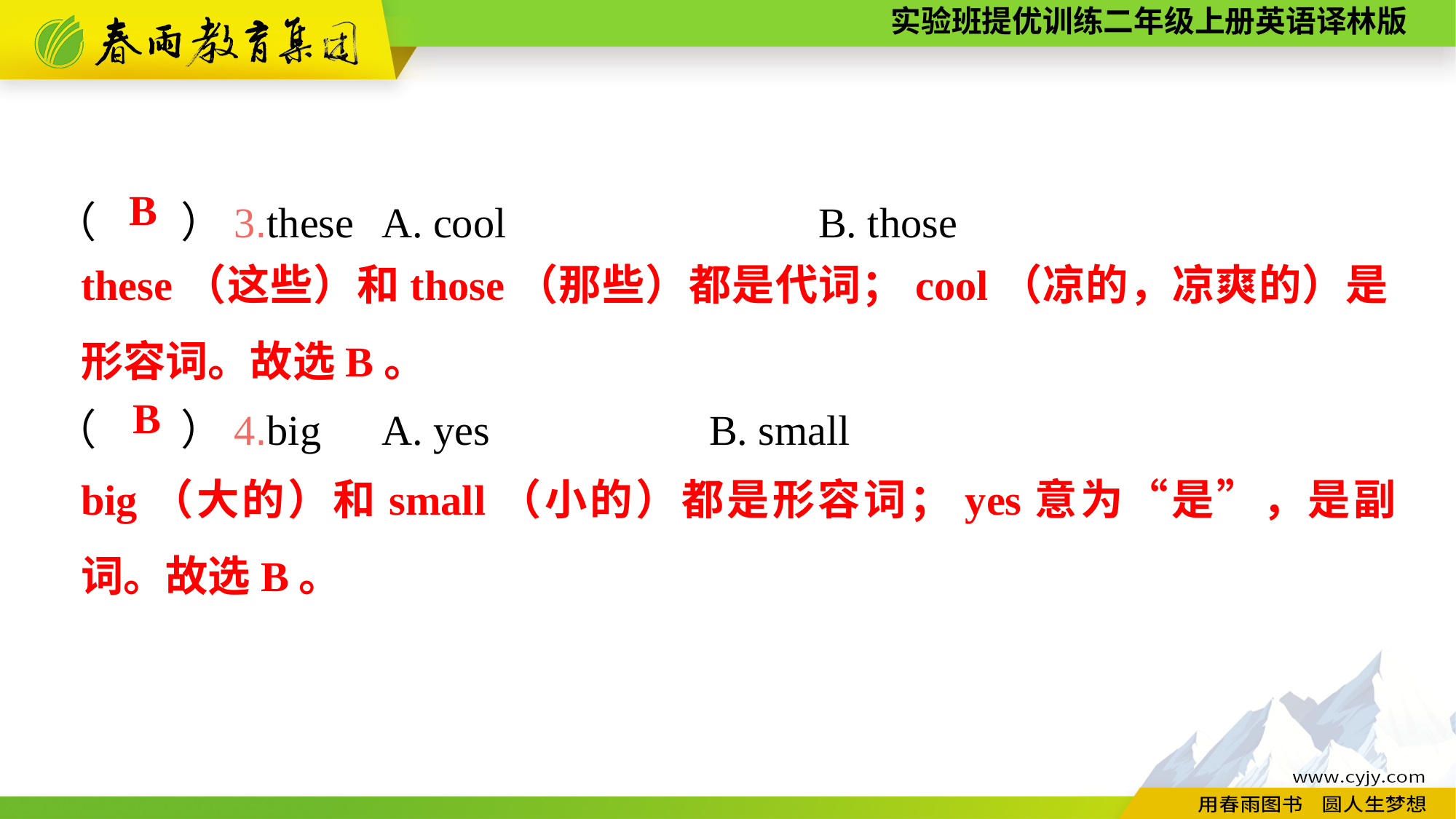

（　　）3.these	A. cool			B. those

（　　）4.big	A. yes			B. small
B
these（这些）和those（那些）都是代词；cool（凉的，凉爽的）是形容词。故选B。
B
big（大的）和small（小的）都是形容词；yes意为“是”，是副词。故选B。